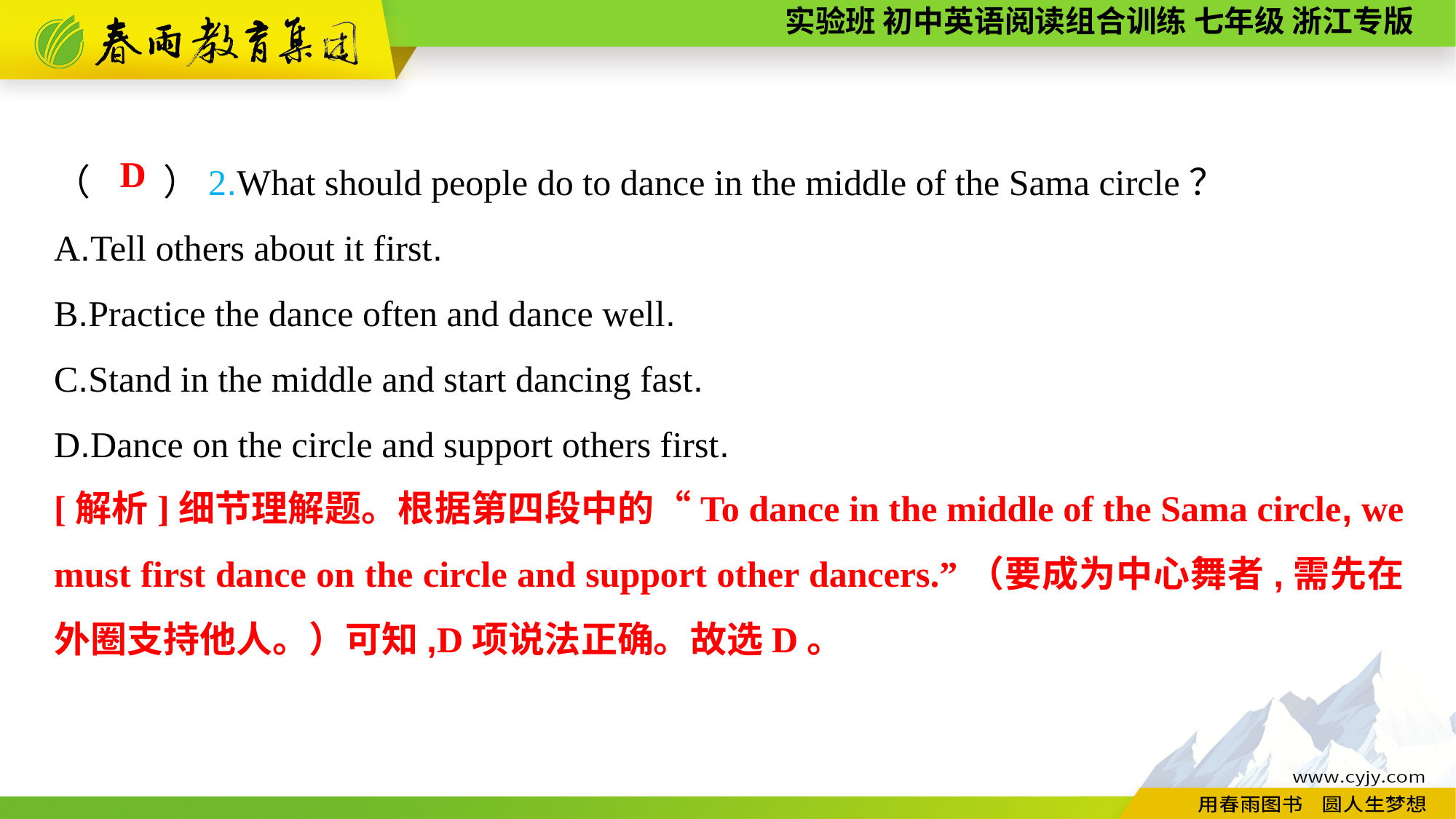

（　　）2.What should people do to dance in the middle of the Sama circle？
A.Tell others about it first.
B.Practice the dance often and dance well.
C.Stand in the middle and start dancing fast.
D.Dance on the circle and support others first.
D
[解析]细节理解题。根据第四段中的“To dance in the middle of the Sama circle, we must first dance on the circle and support other dancers.”（要成为中心舞者,需先在外圈支持他人。）可知,D项说法正确。故选D。